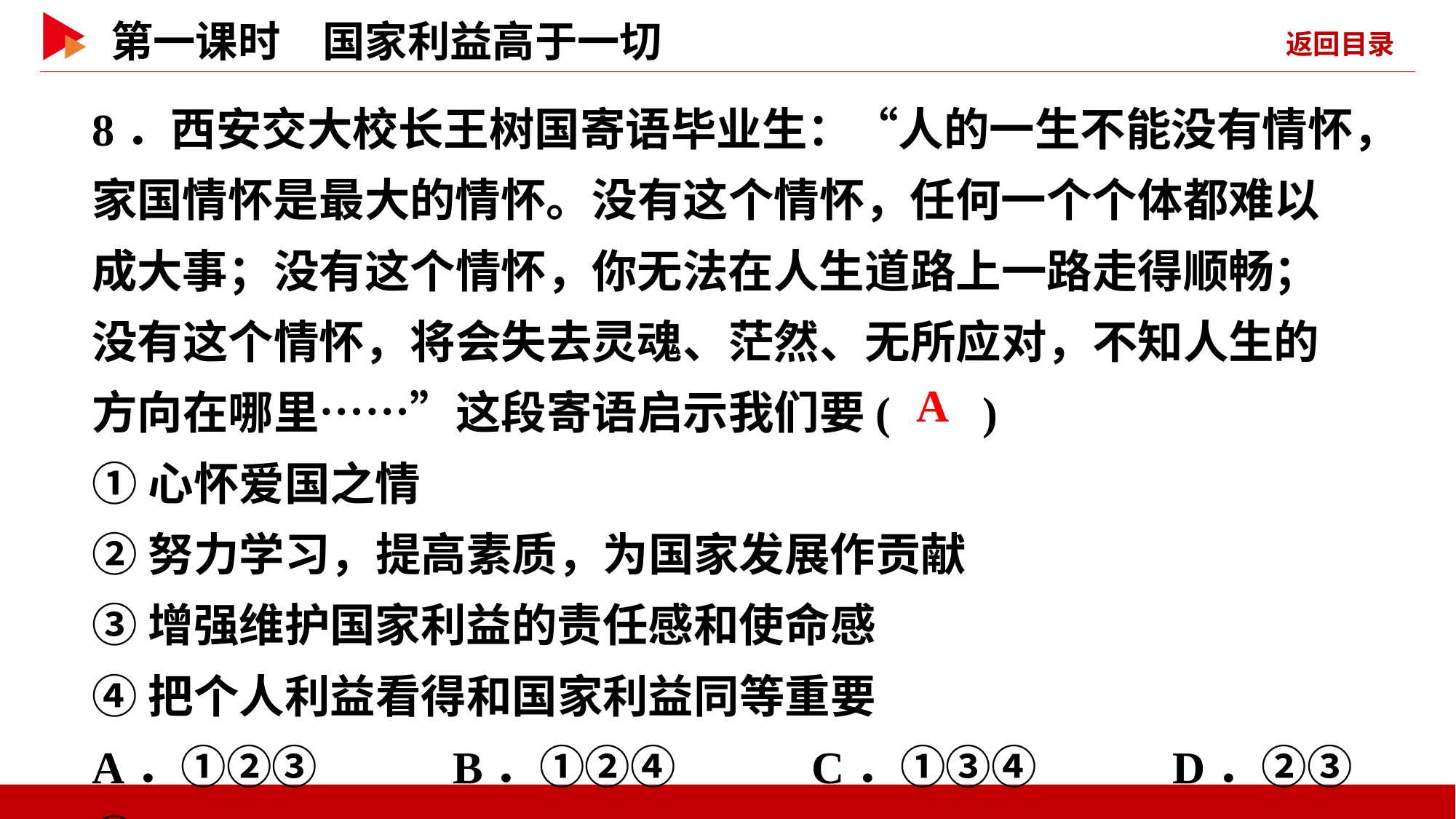

8．西安交大校长王树国寄语毕业生：“人的一生不能没有情怀，家国情怀是最大的情怀。没有这个情怀，任何一个个体都难以成大事；没有这个情怀，你无法在人生道路上一路走得顺畅；没有这个情怀，将会失去灵魂、茫然、无所应对，不知人生的方向在哪里……”这段寄语启示我们要(        )
①心怀爱国之情
②努力学习，提高素质，为国家发展作贡献
③增强维护国家利益的责任感和使命感
④把个人利益看得和国家利益同等重要
A．①②③            B．①②④            C．①③④            D．②③④
   A